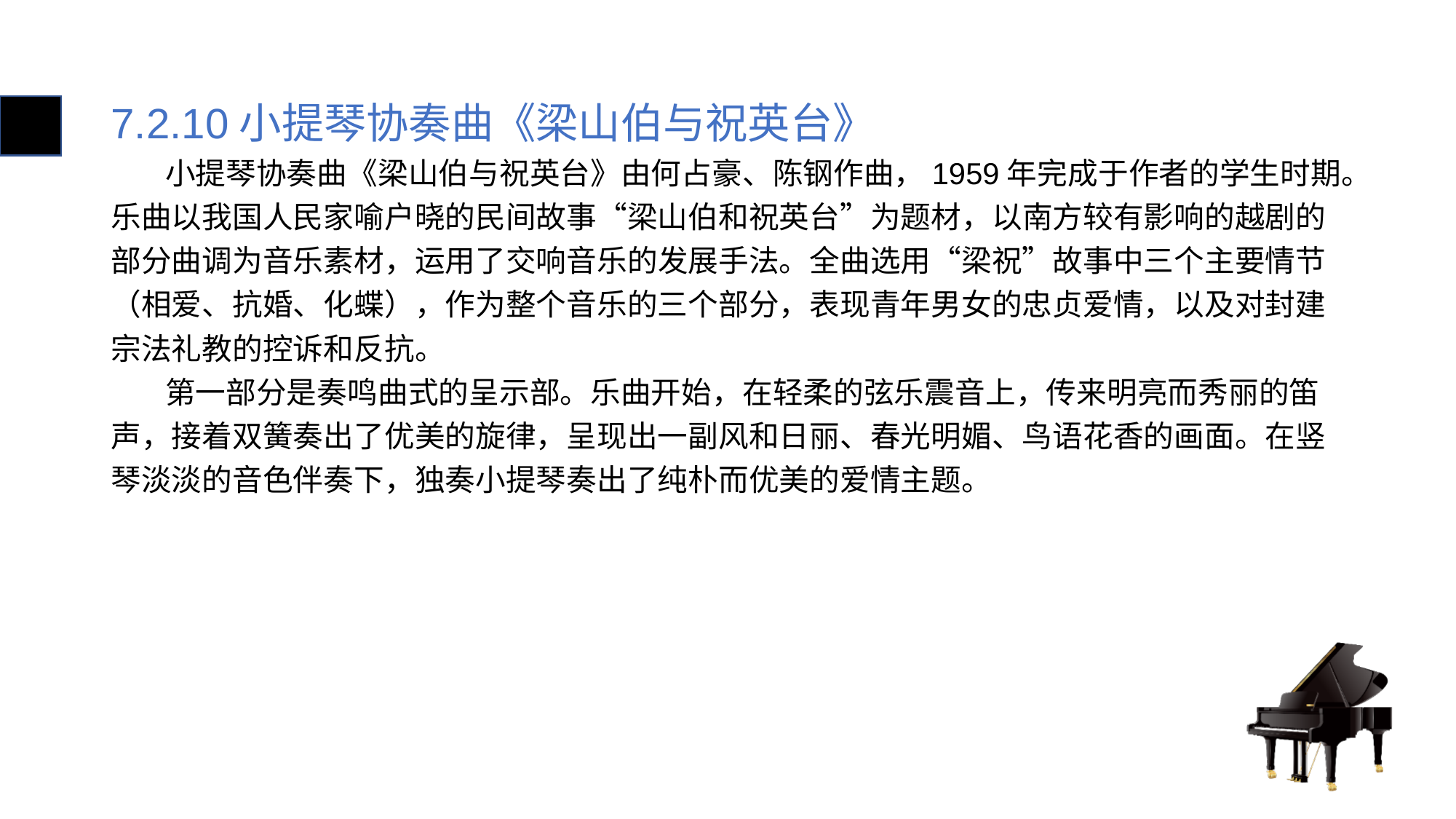

# 7.2.10小提琴协奏曲《梁山伯与祝英台》
       小提琴协奏曲《梁山伯与祝英台》由何占豪、陈钢作曲，1959年完成于作者的学生时期。乐曲以我国人民家喻户晓的民间故事“梁山伯和祝英台”为题材，以南方较有影响的越剧的部分曲调为音乐素材，运用了交响音乐的发展手法。全曲选用“梁祝”故事中三个主要情节（相爱、抗婚、化蝶），作为整个音乐的三个部分，表现青年男女的忠贞爱情，以及对封建宗法礼教的控诉和反抗。
       第一部分是奏鸣曲式的呈示部。乐曲开始，在轻柔的弦乐震音上，传来明亮而秀丽的笛声，接着双簧奏出了优美的旋律，呈现出一副风和日丽、春光明媚、鸟语花香的画面。在竖琴淡淡的音色伴奏下，独奏小提琴奏出了纯朴而优美的爱情主题。